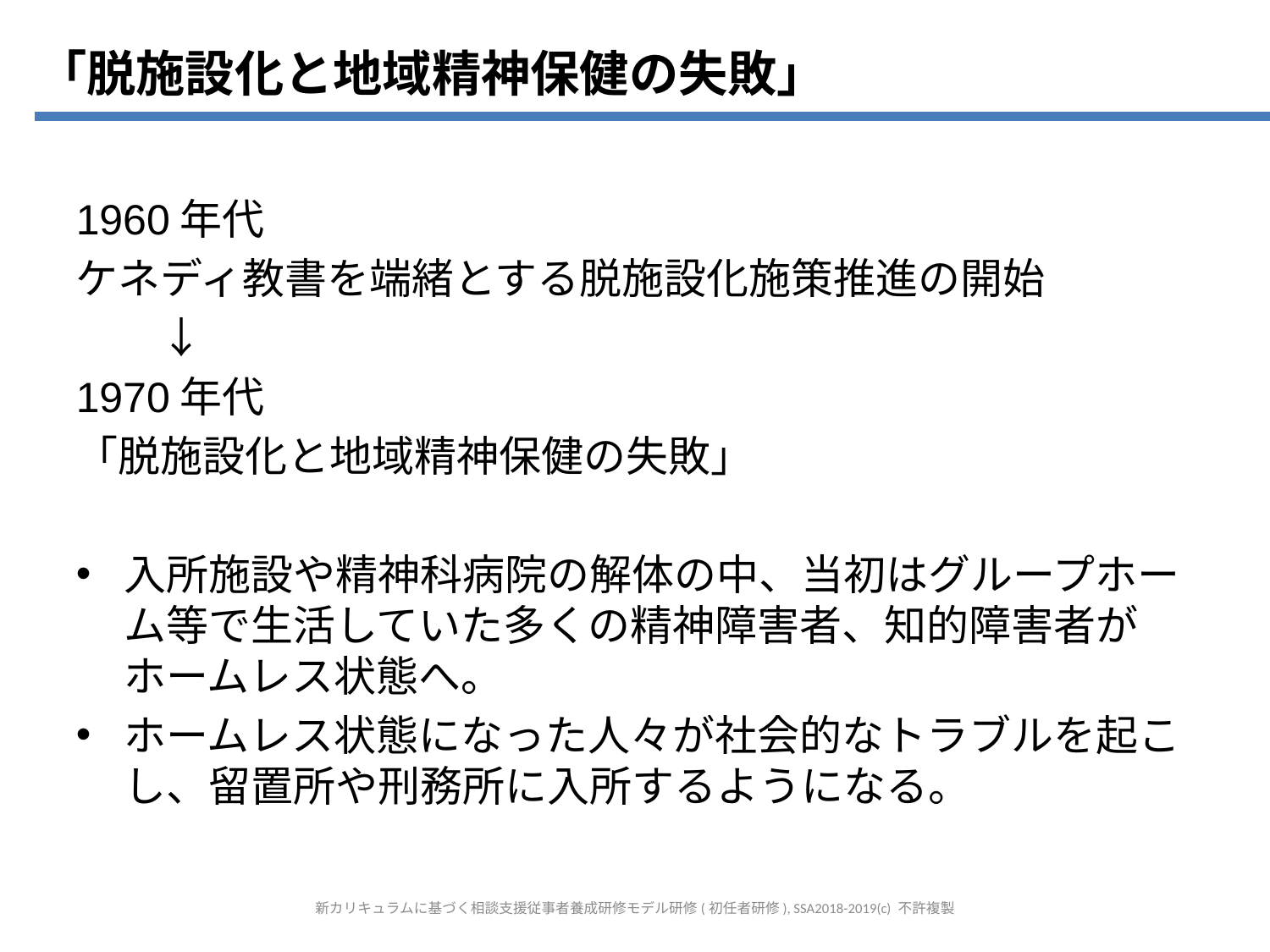

「脱施設化と地域精神保健の失敗」
1960年代
ケネディ教書を端緒とする脱施設化施策推進の開始
　　↓
1970年代
「脱施設化と地域精神保健の失敗」

入所施設や精神科病院の解体の中、当初はグループホーム等で生活していた多くの精神障害者、知的障害者がホームレス状態へ。
ホームレス状態になった人々が社会的なトラブルを起こし、留置所や刑務所に入所するようになる。

新カリキュラムに基づく相談支援従事者養成研修モデル研修(初任者研修), SSA2018-2019(c) 不許複製